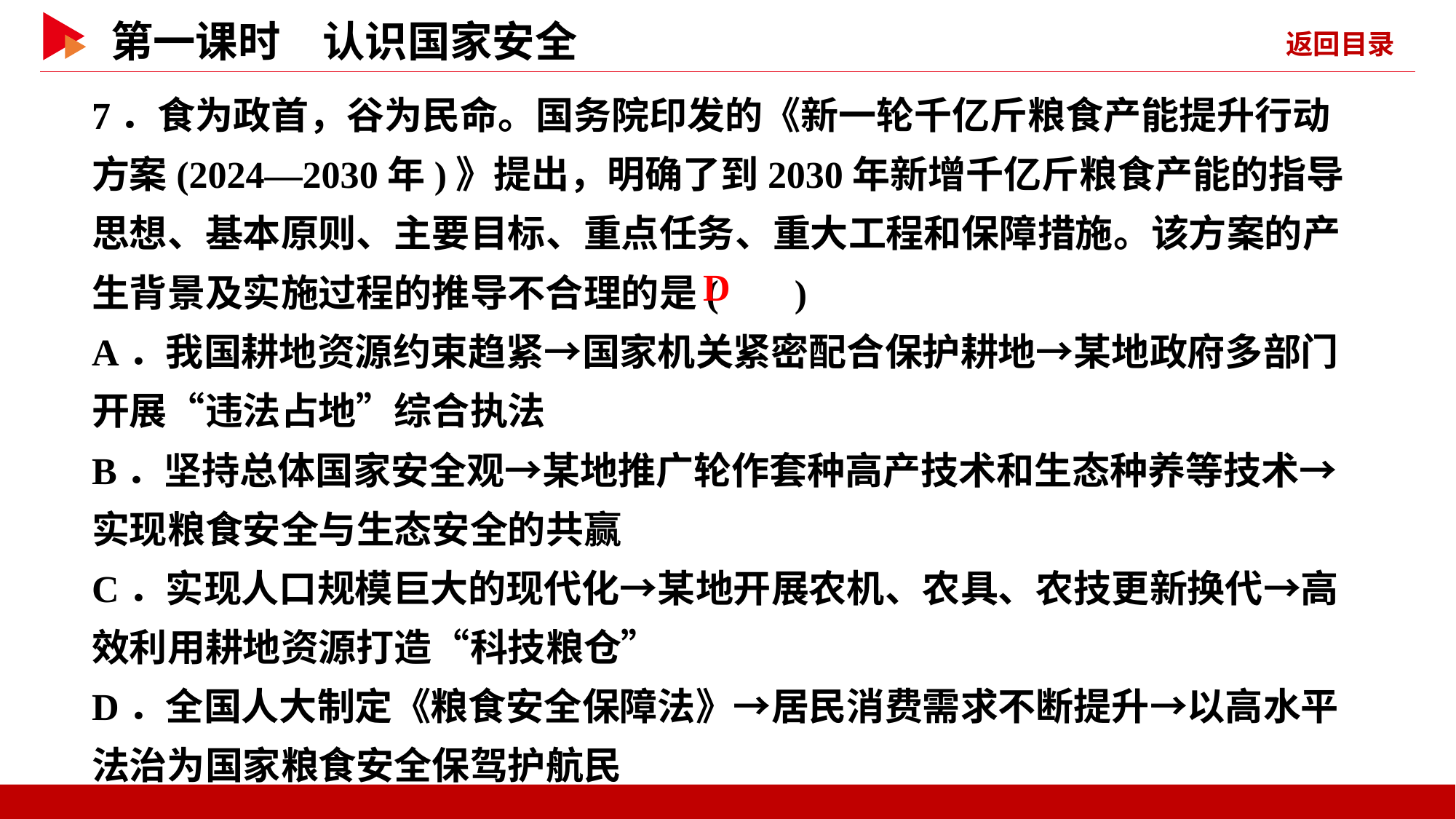

7．食为政首，谷为民命。国务院印发的《新一轮千亿斤粮食产能提升行动方案(2024—2030年)》提出，明确了到2030年新增千亿斤粮食产能的指导思想、基本原则、主要目标、重点任务、重大工程和保障措施。该方案的产生背景及实施过程的推导不合理的是(        )
A．我国耕地资源约束趋紧→国家机关紧密配合保护耕地→某地政府多部门开展“违法占地”综合执法
B．坚持总体国家安全观→某地推广轮作套种高产技术和生态种养等技术→实现粮食安全与生态安全的共赢
C．实现人口规模巨大的现代化→某地开展农机、农具、农技更新换代→高效利用耕地资源打造“科技粮仓”
D．全国人大制定《粮食安全保障法》→居民消费需求不断提升→以高水平法治为国家粮食安全保驾护航民
   D